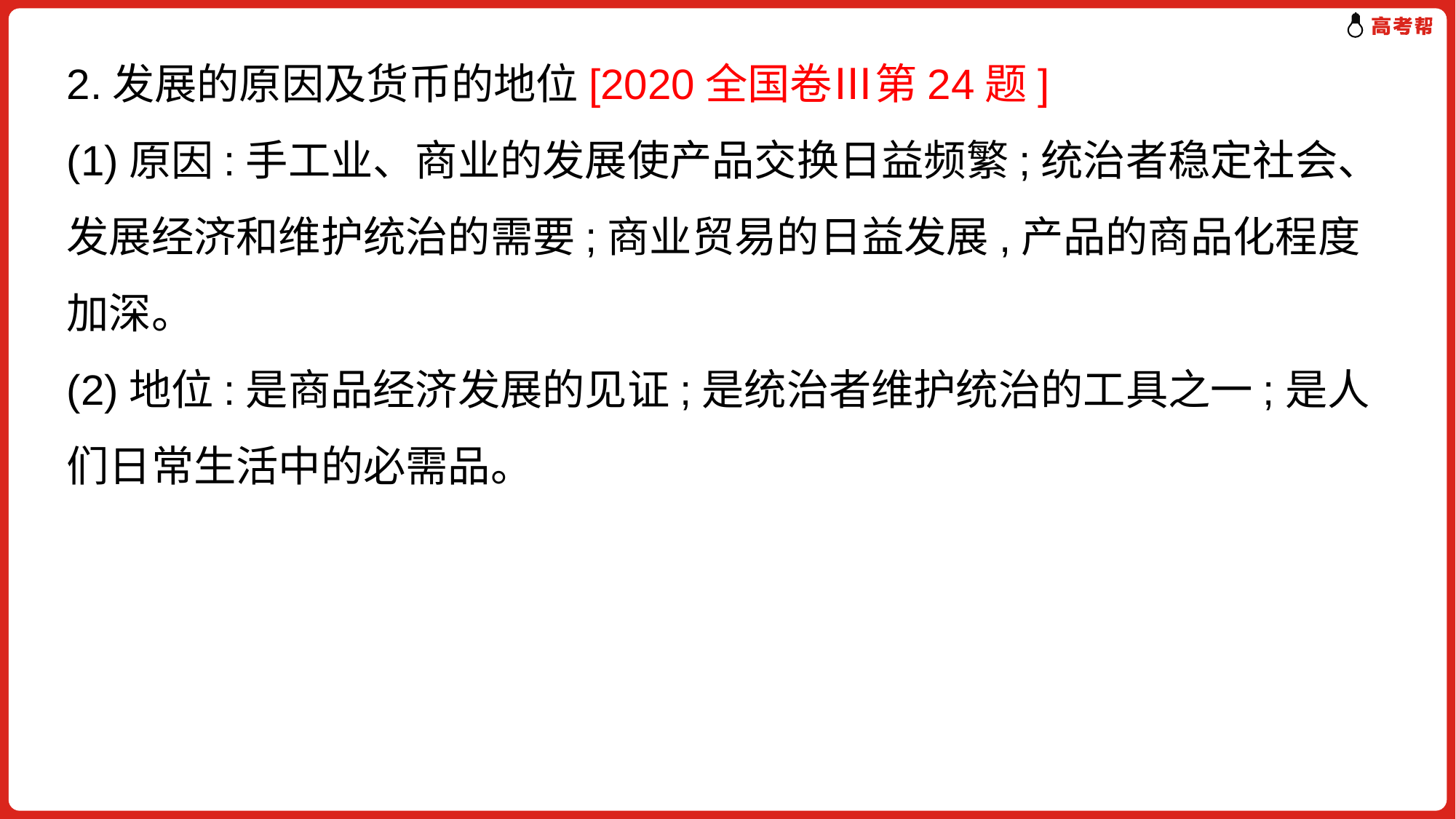

2.发展的原因及货币的地位[2020全国卷Ⅲ第24题]
(1)原因:手工业、商业的发展使产品交换日益频繁;统治者稳定社会、发展经济和维护统治的需要;商业贸易的日益发展,产品的商品化程度加深。
(2)地位:是商品经济发展的见证;是统治者维护统治的工具之一;是人们日常生活中的必需品。